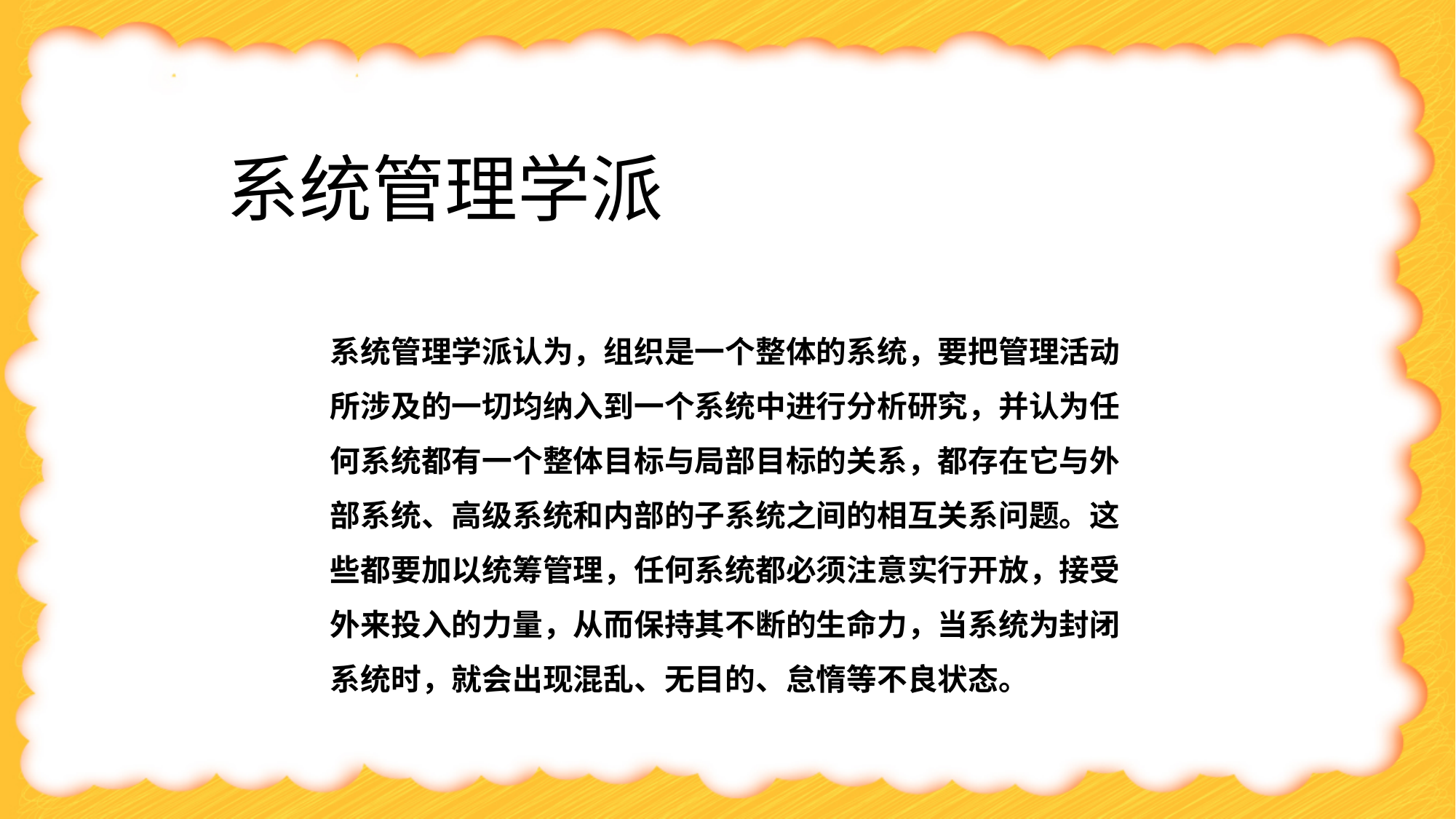

系统管理学派
系统管理学派认为，组织是一个整体的系统，要把管理活动所涉及的一切均纳入到一个系统中进行分析研究，并认为任何系统都有一个整体目标与局部目标的关系，都存在它与外部系统、高级系统和内部的子系统之间的相互关系问题。这些都要加以统筹管理，任何系统都必须注意实行开放，接受外来投入的力量，从而保持其不断的生命力，当系统为封闭系统时，就会出现混乱、无目的、怠惰等不良状态。